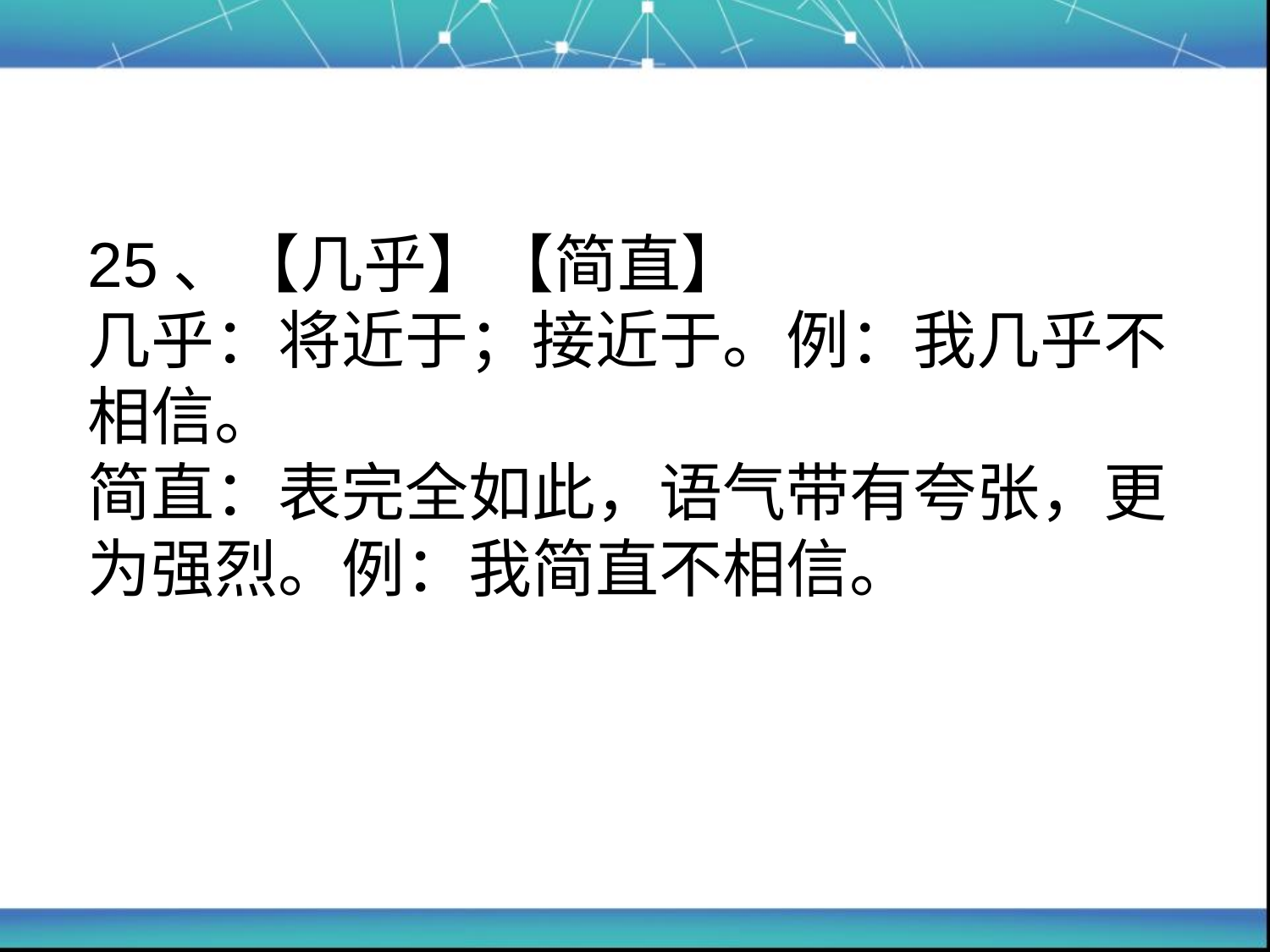

# 25、【几乎】【简直】 几乎：将近于；接近于。例：我几乎不相信。 简直：表完全如此，语气带有夸张，更为强烈。例：我简直不相信。